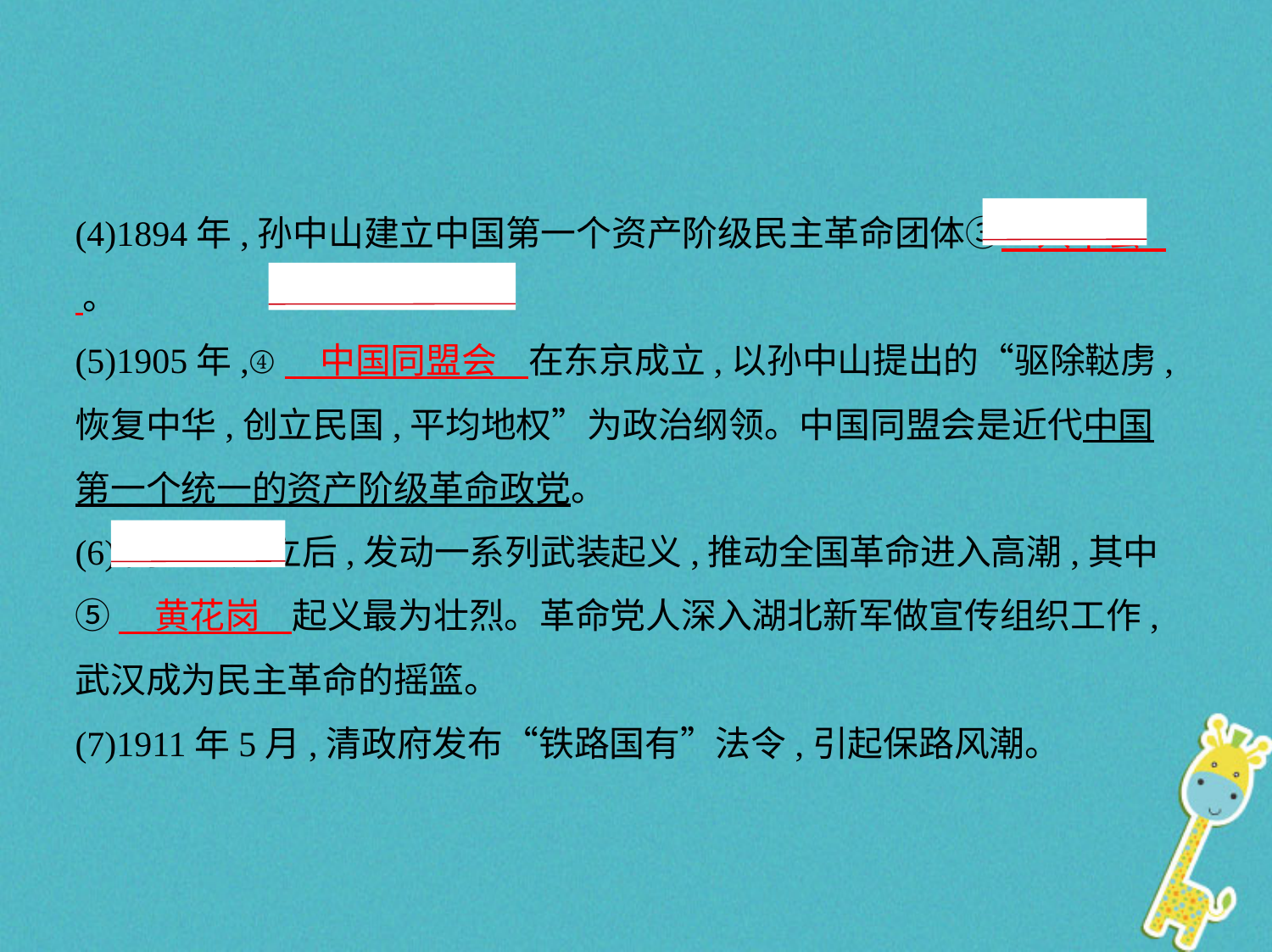

(4)1894年,孙中山建立中国第一个资产阶级民主革命团体③　兴中会    。
(5)1905年,④　中国同盟会    在东京成立,以孙中山提出的“驱除鞑虏,
恢复中华,创立民国,平均地权”为政治纲领。中国同盟会是近代中国
第一个统一的资产阶级革命政党。
(6)同盟会成立后,发动一系列武装起义,推动全国革命进入高潮,其中
⑤　黄花岗    起义最为壮烈。革命党人深入湖北新军做宣传组织工作,
武汉成为民主革命的摇篮。
(7)1911年5月,清政府发布“铁路国有”法令,引起保路风潮。